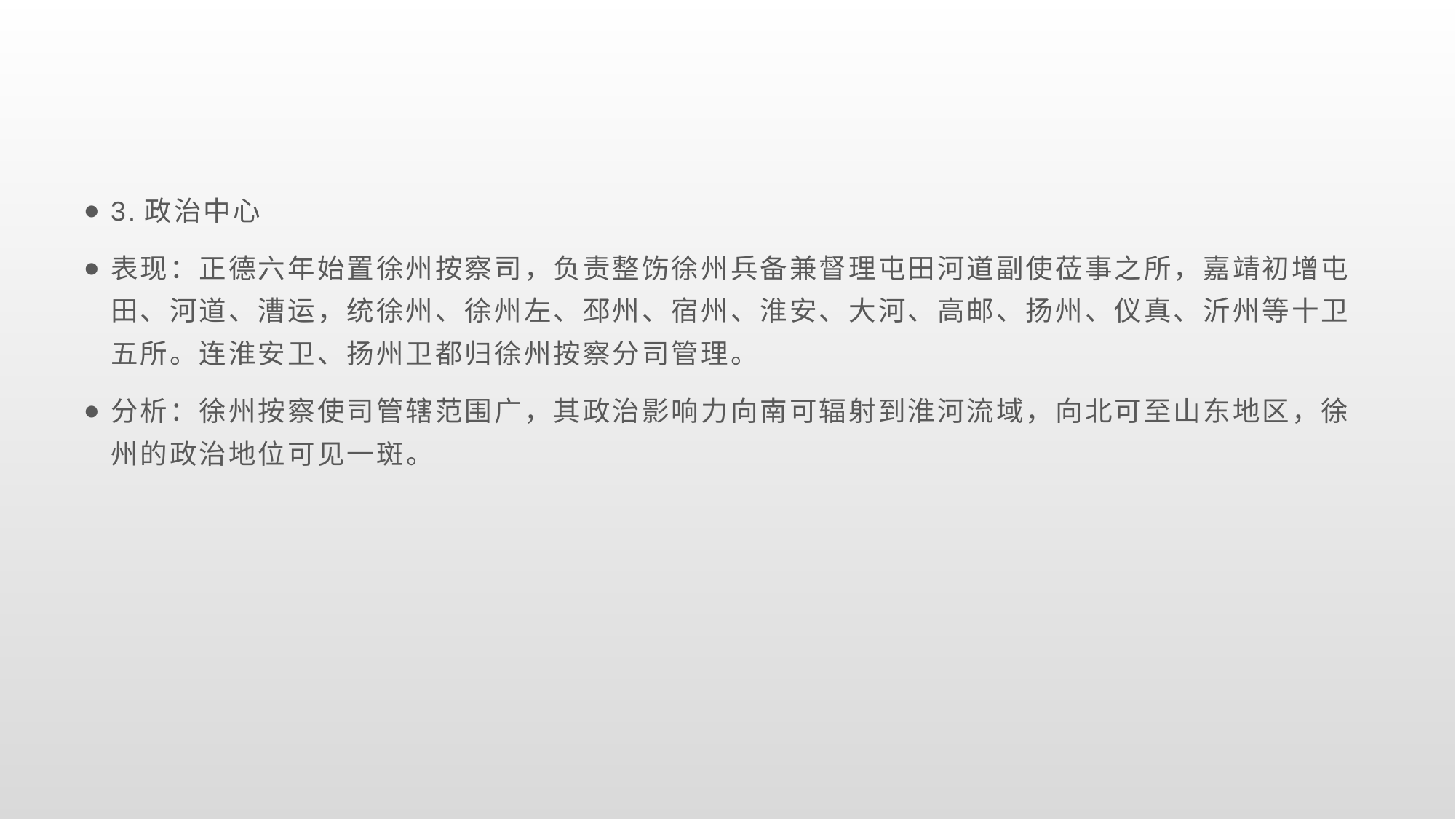

#
3.政治中心
表现：正德六年始置徐州按察司，负责整饬徐州兵备兼督理屯田河道副使莅事之所，嘉靖初增屯田、河道、漕运，统徐州、徐州左、邳州、宿州、淮安、大河、高邮、扬州、仪真、沂州等十卫五所。连淮安卫、扬州卫都归徐州按察分司管理。
分析：徐州按察使司管辖范围广，其政治影响力向南可辐射到淮河流域，向北可至山东地区，徐州的政治地位可见一斑。